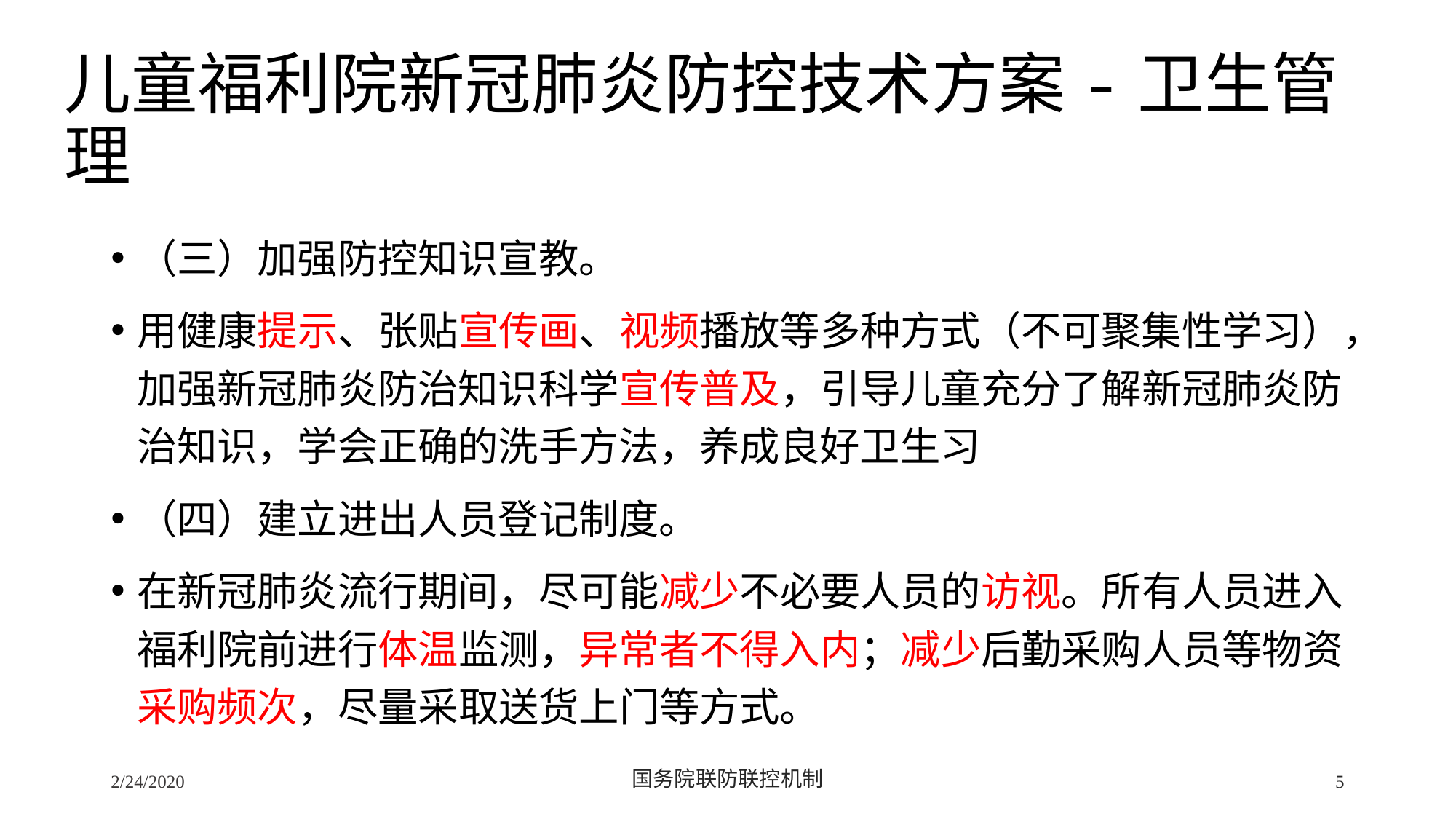

# 儿童福利院新冠肺炎防控技术方案-卫生管理
（三）加强防控知识宣教。
用健康提示、张贴宣传画、视频播放等多种方式（不可聚集性学习），加强新冠肺炎防治知识科学宣传普及，引导儿童充分了解新冠肺炎防治知识，学会正确的洗手方法，养成良好卫生习
（四）建立进出人员登记制度。
在新冠肺炎流行期间，尽可能减少不必要人员的访视。所有人员进入福利院前进行体温监测，异常者不得入内；减少后勤采购人员等物资采购频次，尽量采取送货上门等方式。
2/24/2020
国务院联防联控机制
5